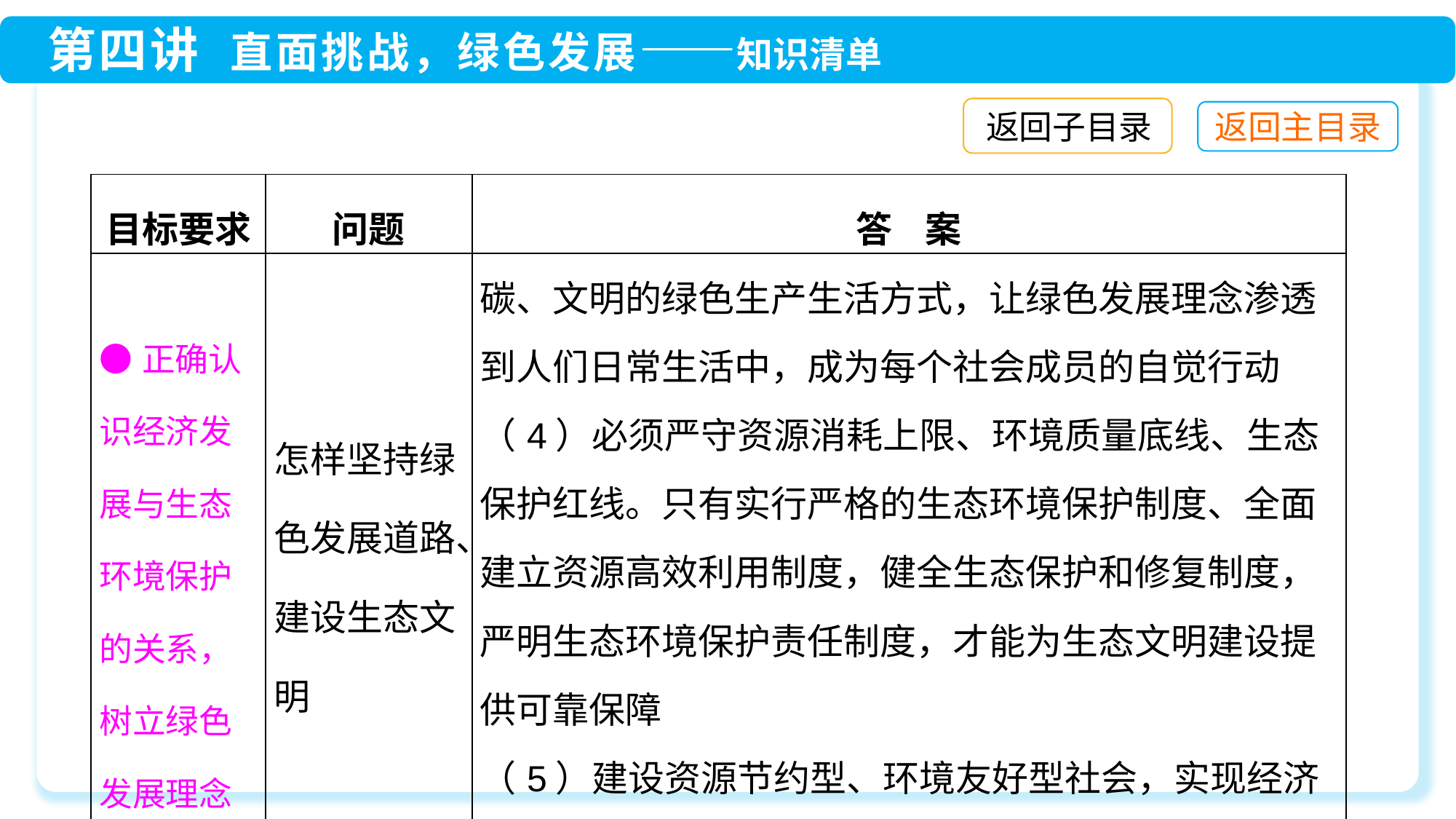

返回子目录
| 目标要求 | 问题 | 答 案 |
| --- | --- | --- |
| ●正确认识经济发展与生态环境保护的关系，树立绿色发展理念 | 怎样坚持绿色发展道路、建设生态文明 | 碳、文明的绿色生产生活方式，让绿色发展理念渗透到人们日常生活中，成为每个社会成员的自觉行动 （4）必须严守资源消耗上限、环境质量底线、生态保护红线。只有实行严格的生态环境保护制度、全面建立资源高效利用制度，健全生态保护和修复制度，严明生态环境保护责任制度，才能为生态文明建设提供可靠保障 （5）建设资源节约型、环境友好型社会，实现经济繁荣、生态良好、人民幸福 |